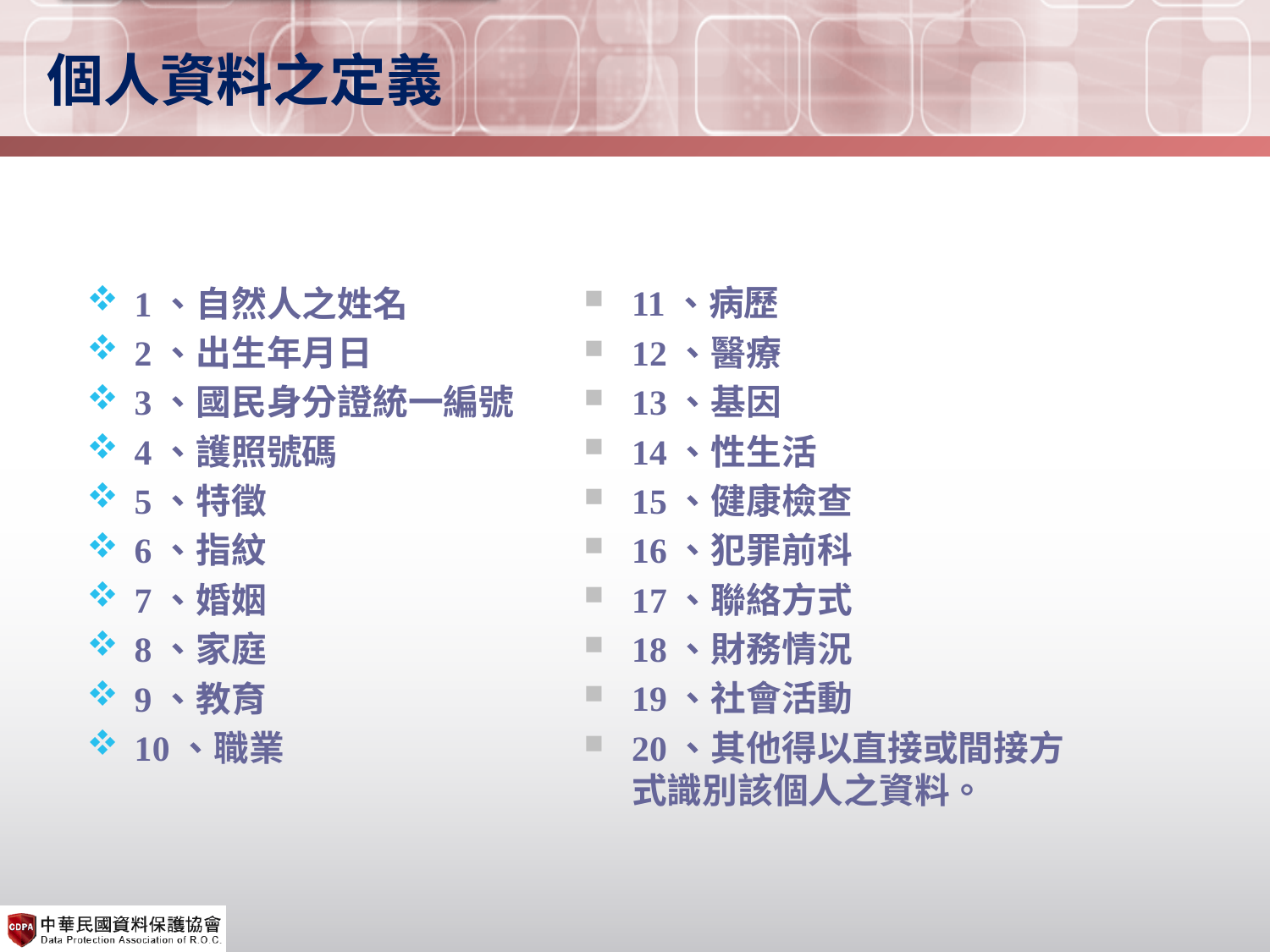

# 個人資料之定義
1、自然人之姓名
2、出生年月日
3、國民身分證統一編號
4、護照號碼
5、特徵
6、指紋
7、婚姻
8、家庭
9、教育
10、職業
11、病歷
12、醫療
13、基因
14、性生活
15、健康檢查
16、犯罪前科
17、聯絡方式
18、財務情況
19、社會活動
20、其他得以直接或間接方式識別該個人之資料。